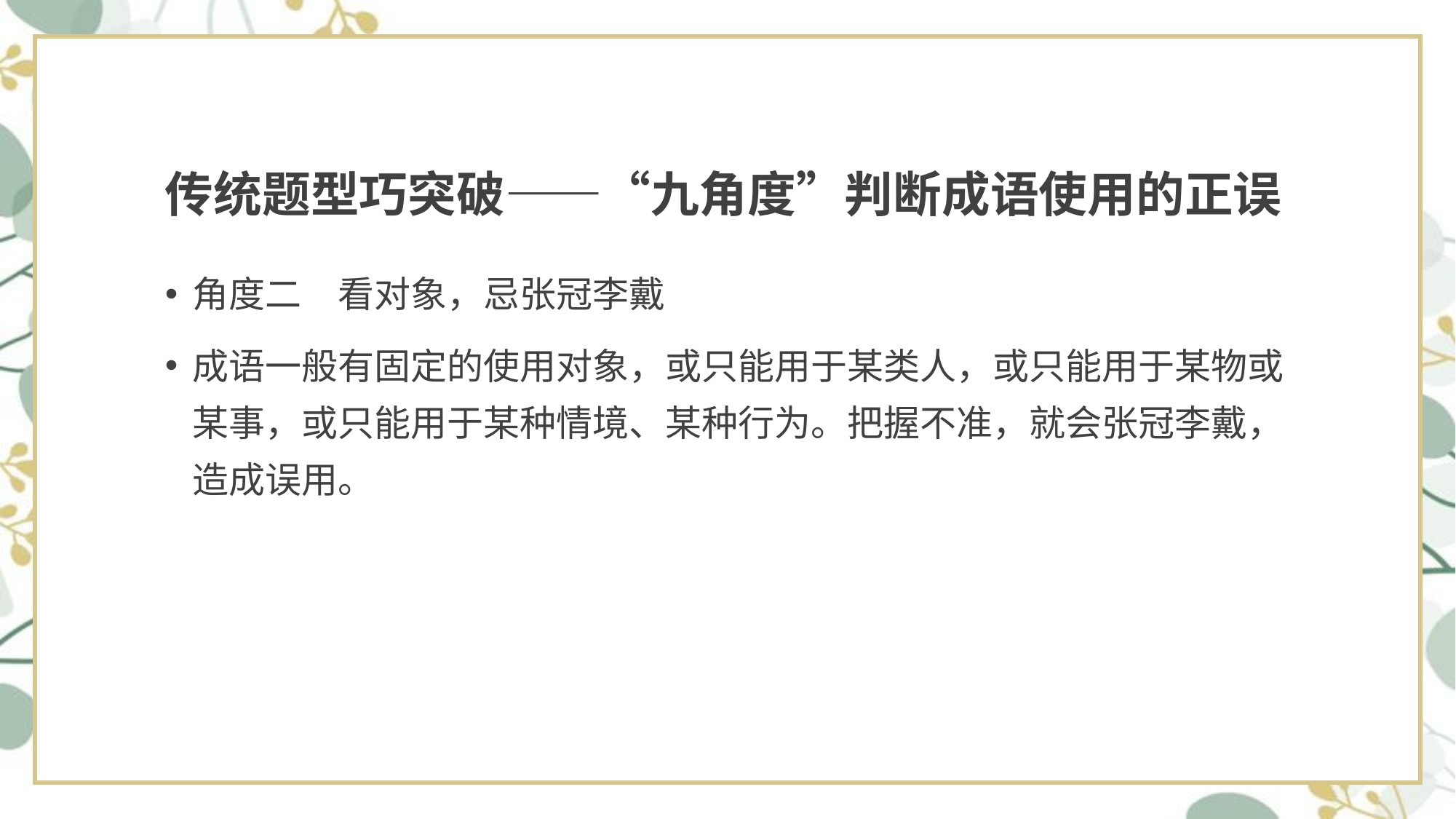

# 传统题型巧突破——“九角度”判断成语使用的正误
角度二　看对象，忌张冠李戴
成语一般有固定的使用对象，或只能用于某类人，或只能用于某物或某事，或只能用于某种情境、某种行为。把握不准，就会张冠李戴，造成误用。